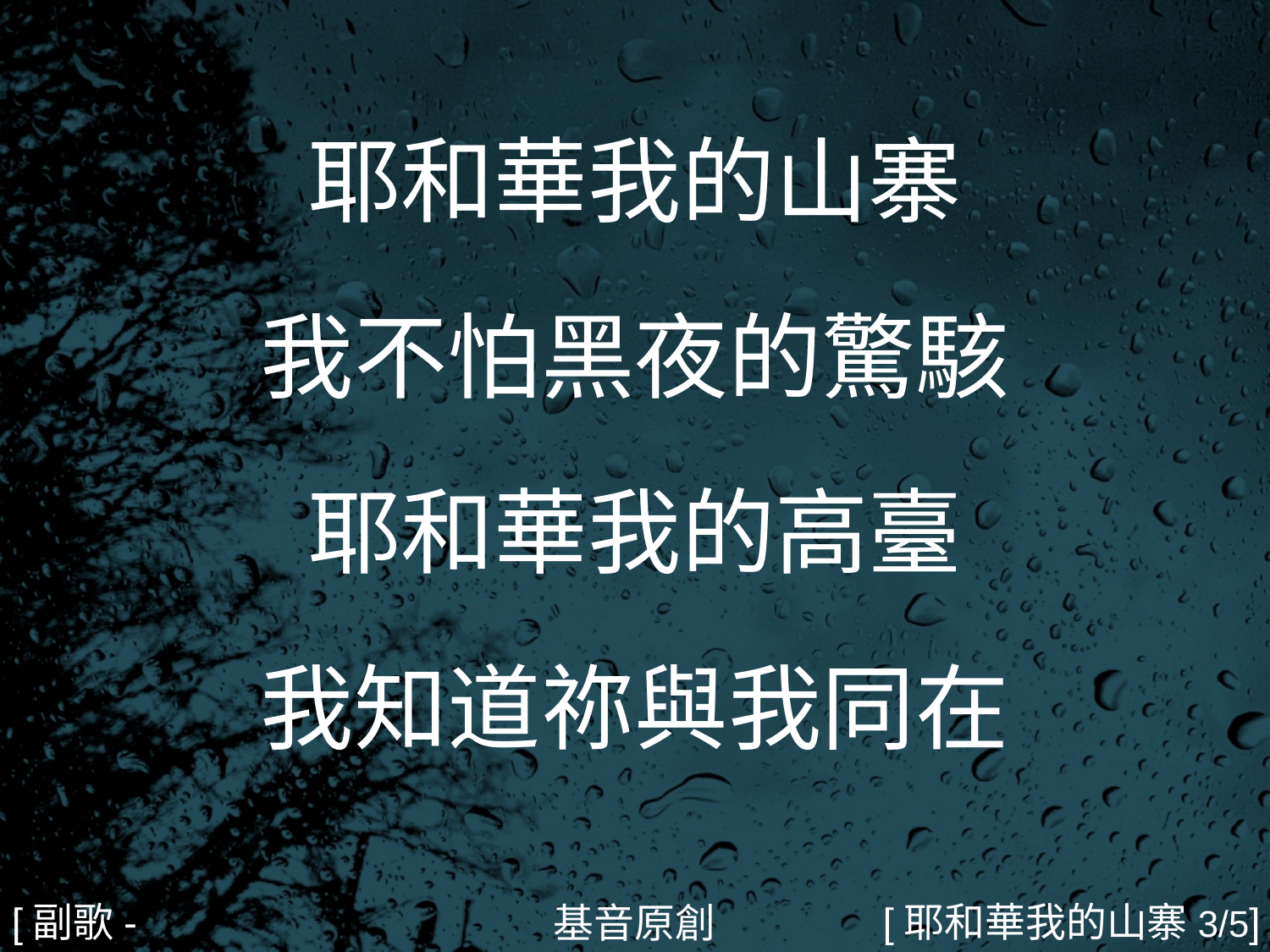

耶和華我的山寨

我不怕黑夜的驚駭

耶和華我的高臺

我知道祢與我同在
#

[副歌-1]
[耶和華我的山寨3/5]
基音原創